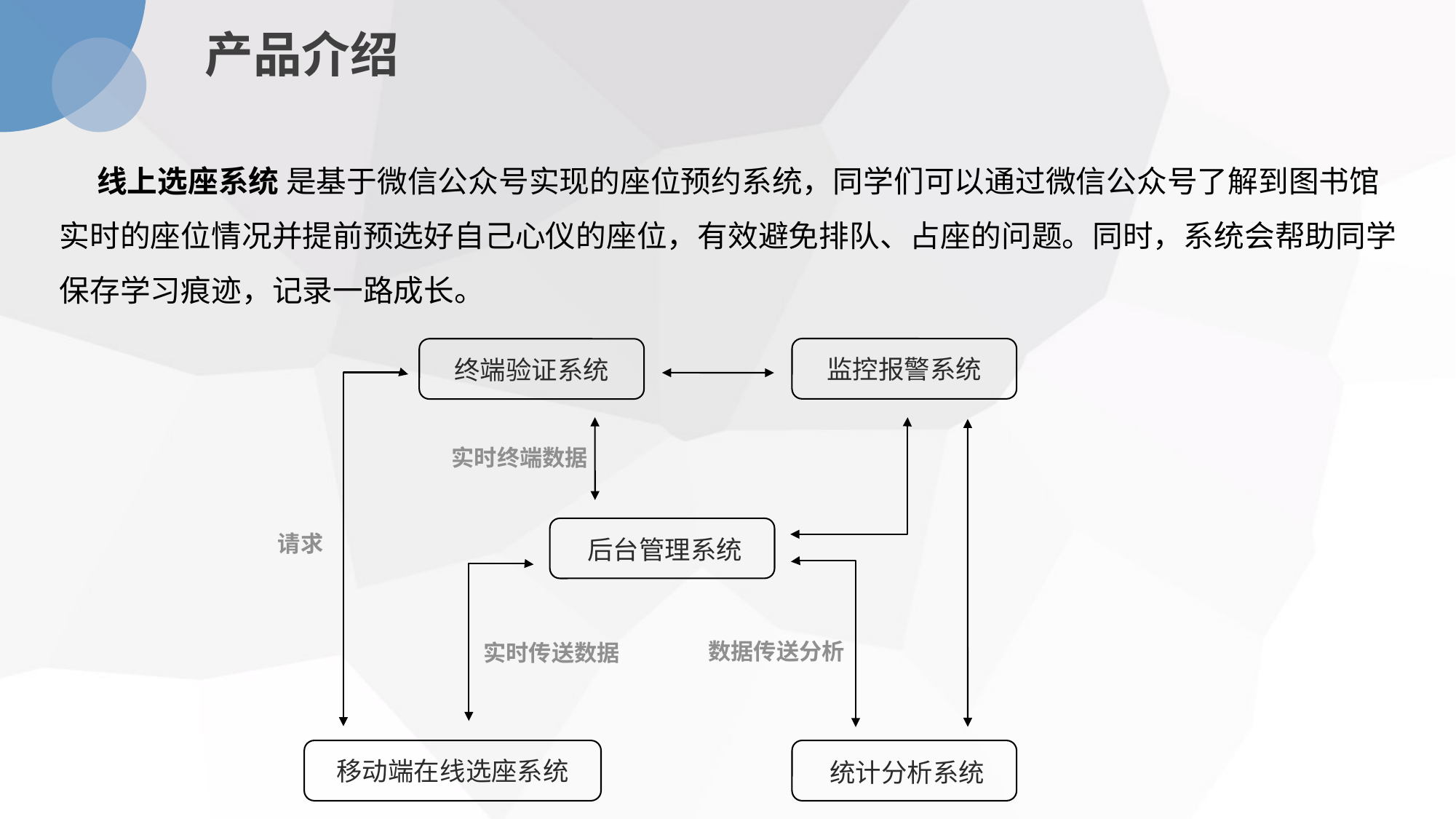

产品介绍

     线上选座系统 是基于微信公众号实现的座位预约系统，同学们可以通过微信公众号了解到图书馆实时的座位情况并提前预选好自己心仪的座位，有效避免排队、占座的问题。同时，系统会帮助同学保存学习痕迹，记录一路成长。

监控报警系统
终端验证系统

实时终端数据
请求

后台管理系统

数据传送分析
实时传送数据

移动端在线选座系统
统计分析系统